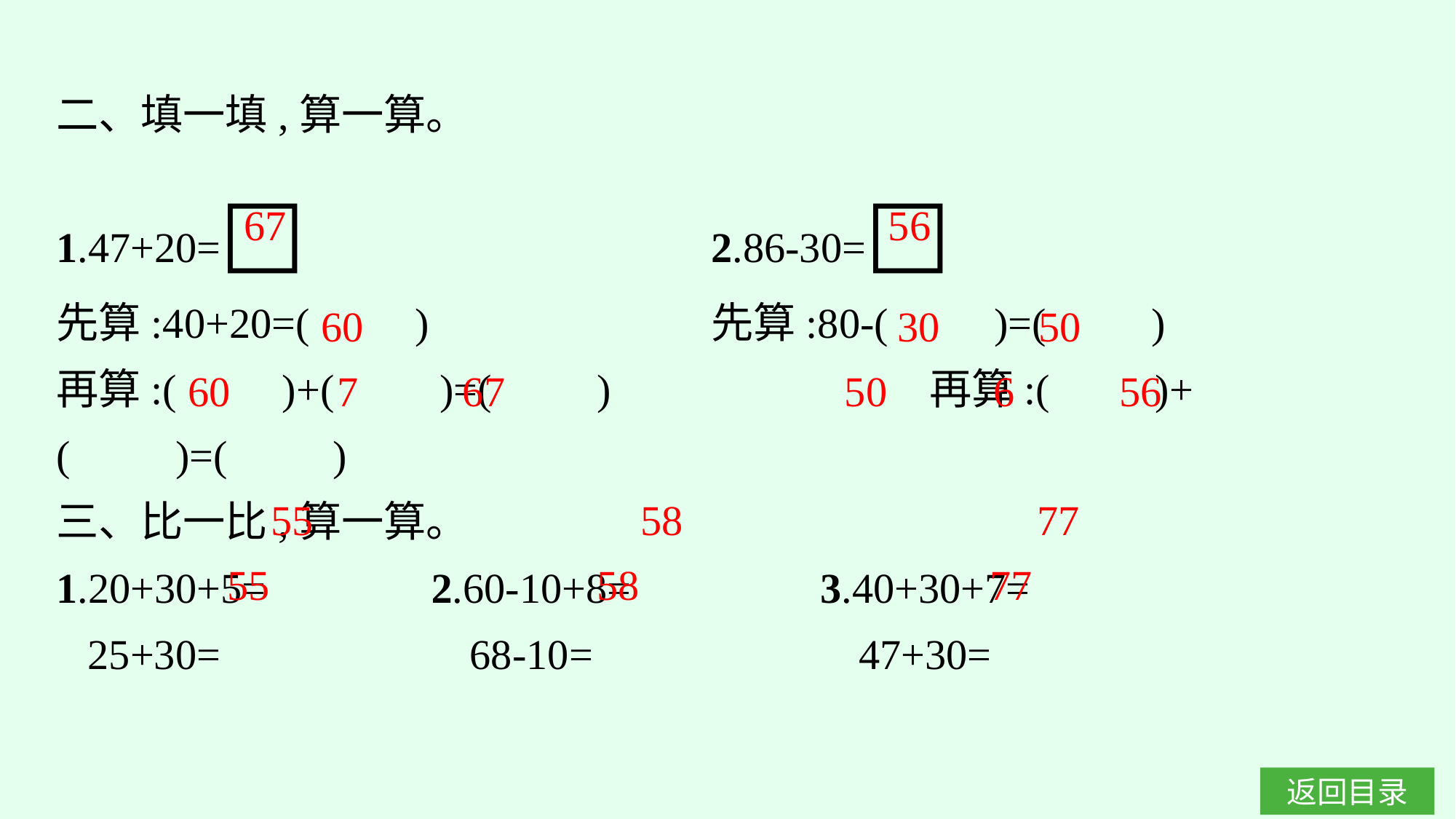

二、填一填,算一算。
1.47+20=□　　　　　　　　　	2.86-30=□
先算:40+20=(　　)				先算:80-(　　)=(　　)
再算:(　　)+(　　)=(　　)			再算:(　　)+(　　)=(　　)
三、比一比,算一算。
1.20+30+5=　　 　	2.60-10+8= 　　　	3.40+30+7=
   25+30=	　	   68-10=	　		   47+30=
67
56
60
30
50
60
7
67
50
6
56
55
58
77
55
58
77